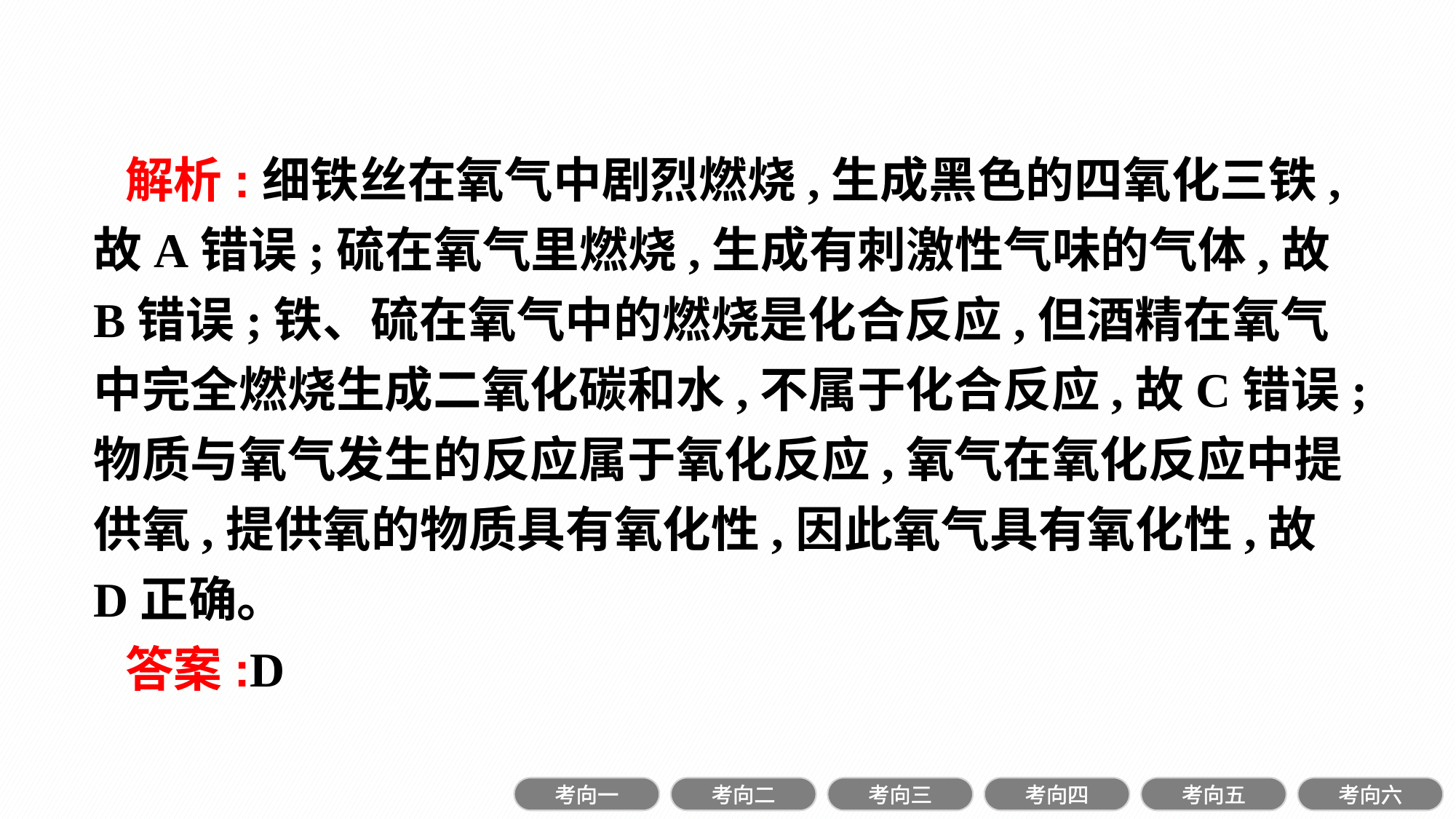

解析:细铁丝在氧气中剧烈燃烧,生成黑色的四氧化三铁,故A错误;硫在氧气里燃烧,生成有刺激性气味的气体,故B错误;铁、硫在氧气中的燃烧是化合反应,但酒精在氧气中完全燃烧生成二氧化碳和水,不属于化合反应,故C错误;物质与氧气发生的反应属于氧化反应,氧气在氧化反应中提供氧,提供氧的物质具有氧化性,因此氧气具有氧化性,故D正确。
答案:D